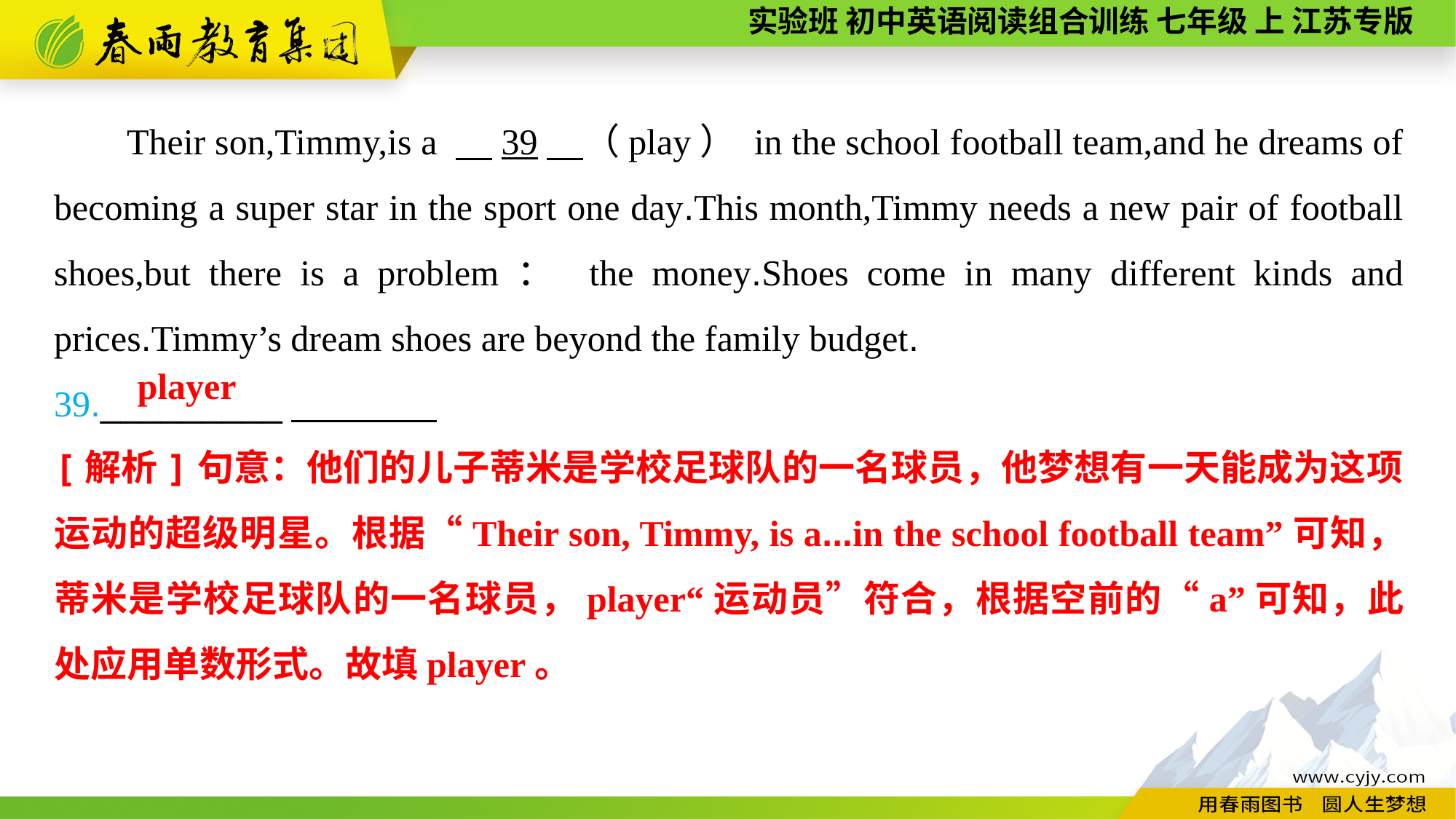

Their son,Timmy,is a 　39　（play） in the school football team,and he dreams of becoming a super star in the sport one day.This month,Timmy needs a new pair of football shoes,but there is a problem： the money.Shoes come in many different kinds and prices.Timmy’s dream shoes are beyond the family budget.
39._________
player
[解析]句意：他们的儿子蒂米是学校足球队的一名球员，他梦想有一天能成为这项运动的超级明星。根据“Their son, Timmy, is a...in the school football team”可知，蒂米是学校足球队的一名球员，player“运动员”符合，根据空前的“a”可知，此处应用单数形式。故填player。